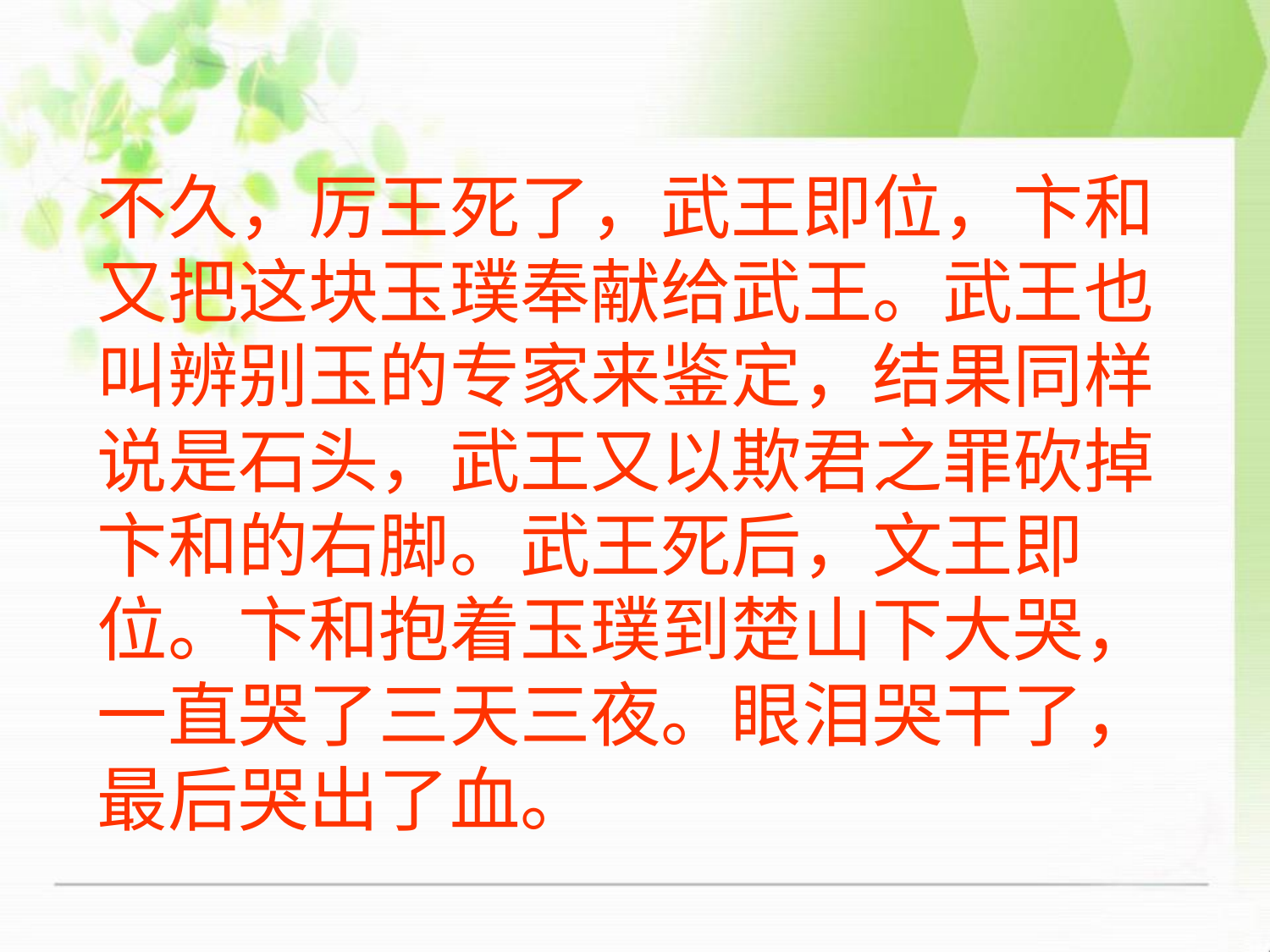

不久，厉王死了，武王即位，卞和又把这块玉璞奉献给武王。武王也叫辨别玉的专家来鉴定，结果同样说是石头，武王又以欺君之罪砍掉卞和的右脚。武王死后，文王即位。卞和抱着玉璞到楚山下大哭，一直哭了三天三夜。眼泪哭干了，最后哭出了血。